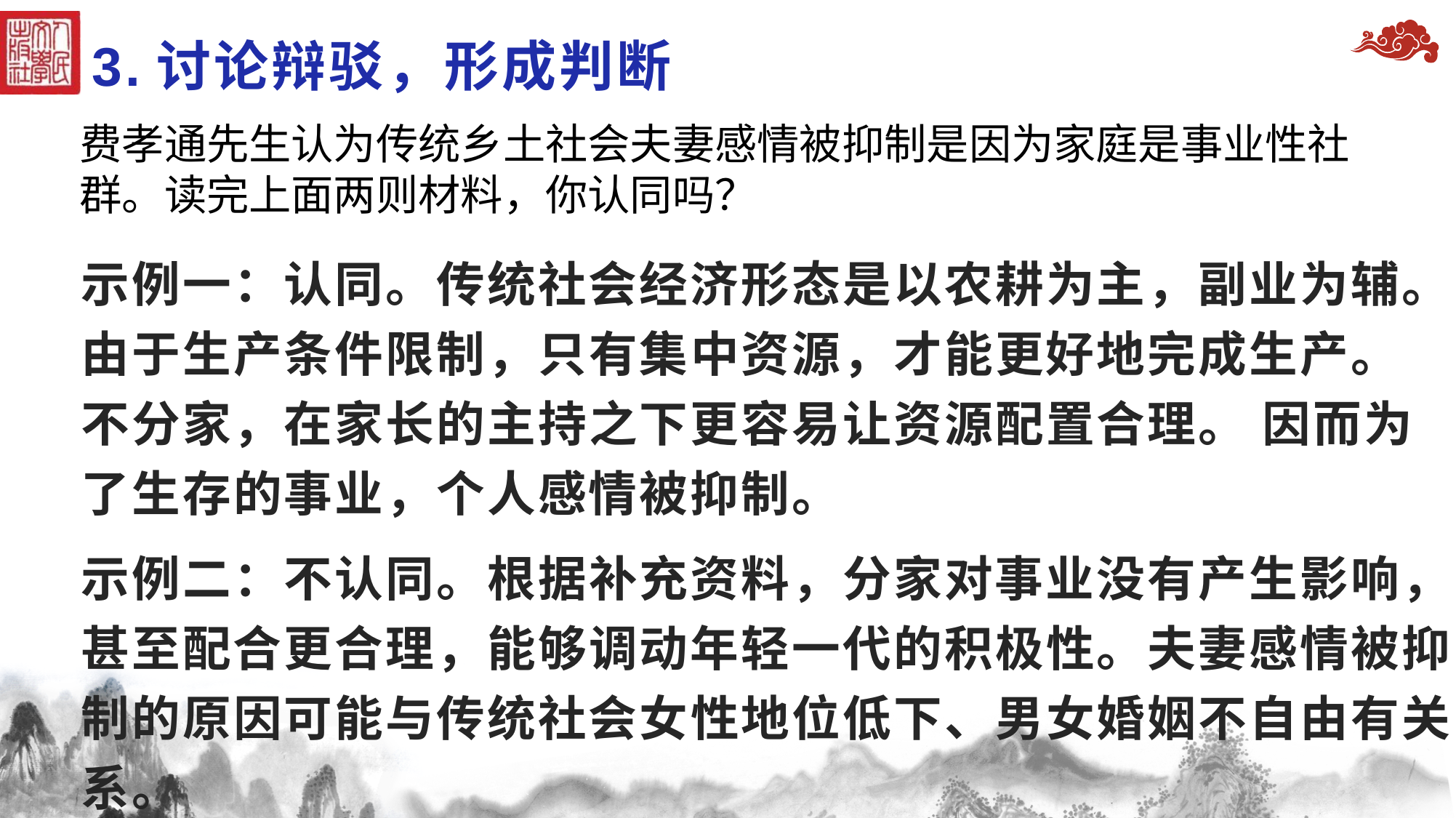

# 3.讨论辩驳，形成判断
费孝通先生认为传统乡土社会夫妻感情被抑制是因为家庭是事业性社群。读完上面两则材料，你认同吗？
示例一：认同。传统社会经济形态是以农耕为主，副业为辅。 由于生产条件限制，只有集中资源，才能更好地完成生产。 不分家，在家长的主持之下更容易让资源配置合理。 因而为了生存的事业，个人感情被抑制。
示例二：不认同。根据补充资料，分家对事业没有产生影响，甚至配合更合理，能够调动年轻一代的积极性。夫妻感情被抑制的原因可能与传统社会女性地位低下、男女婚姻不自由有关系。